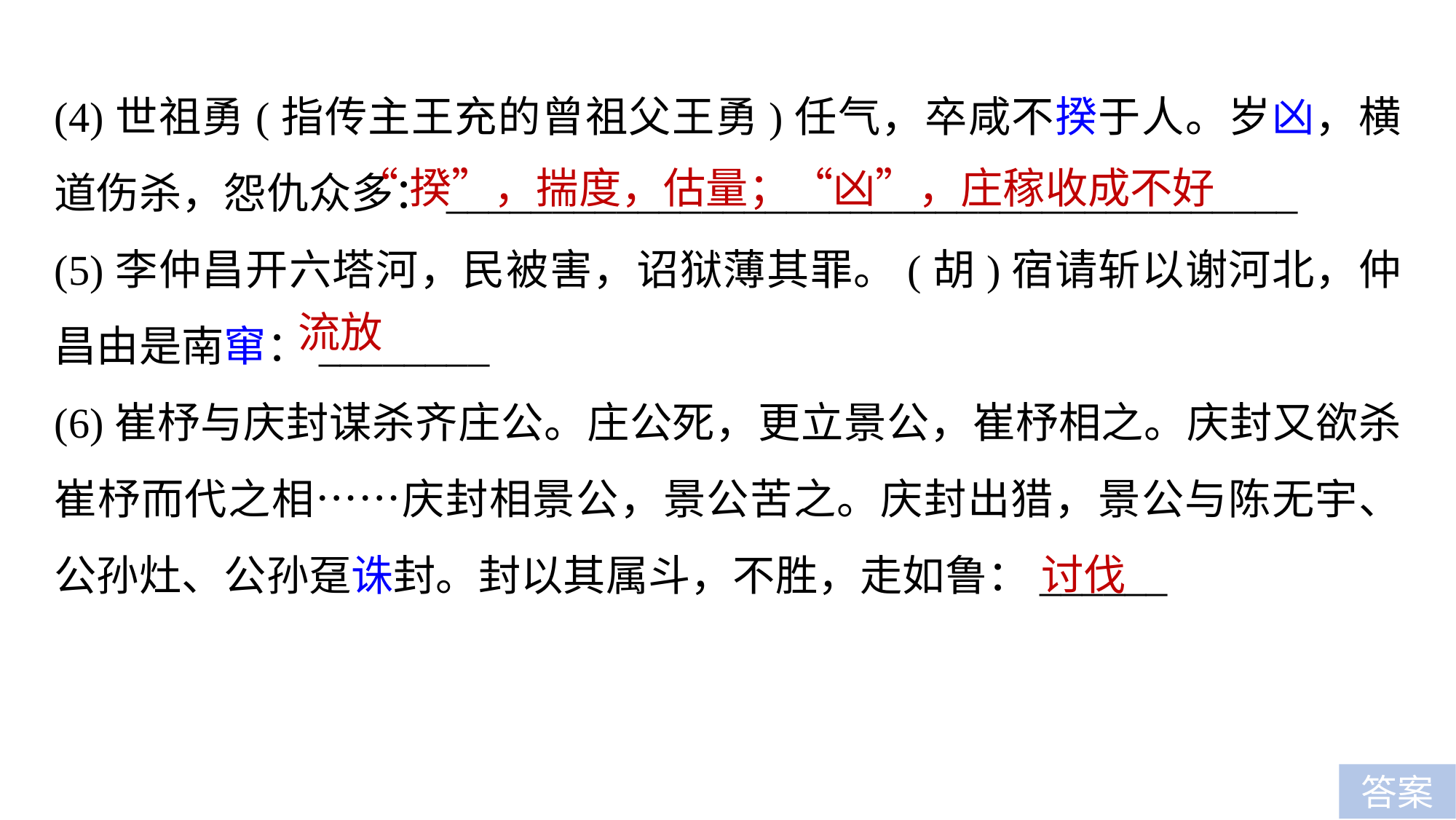

(4)世祖勇(指传主王充的曾祖父王勇)任气，卒咸不揆于人。岁凶，横道伤杀，怨仇众多：________________________________________
(5)李仲昌开六塔河，民被害，诏狱薄其罪。(胡)宿请斩以谢河北，仲昌由是南窜：________
(6)崔杼与庆封谋杀齐庄公。庄公死，更立景公，崔杼相之。庆封又欲杀崔杼而代之相……庆封相景公，景公苦之。庆封出猎，景公与陈无宇、公孙灶、公孙趸诛封。封以其属斗，不胜，走如鲁：______
“揆”，揣度，估量；“凶”，庄稼收成不好
流放
讨伐
答案